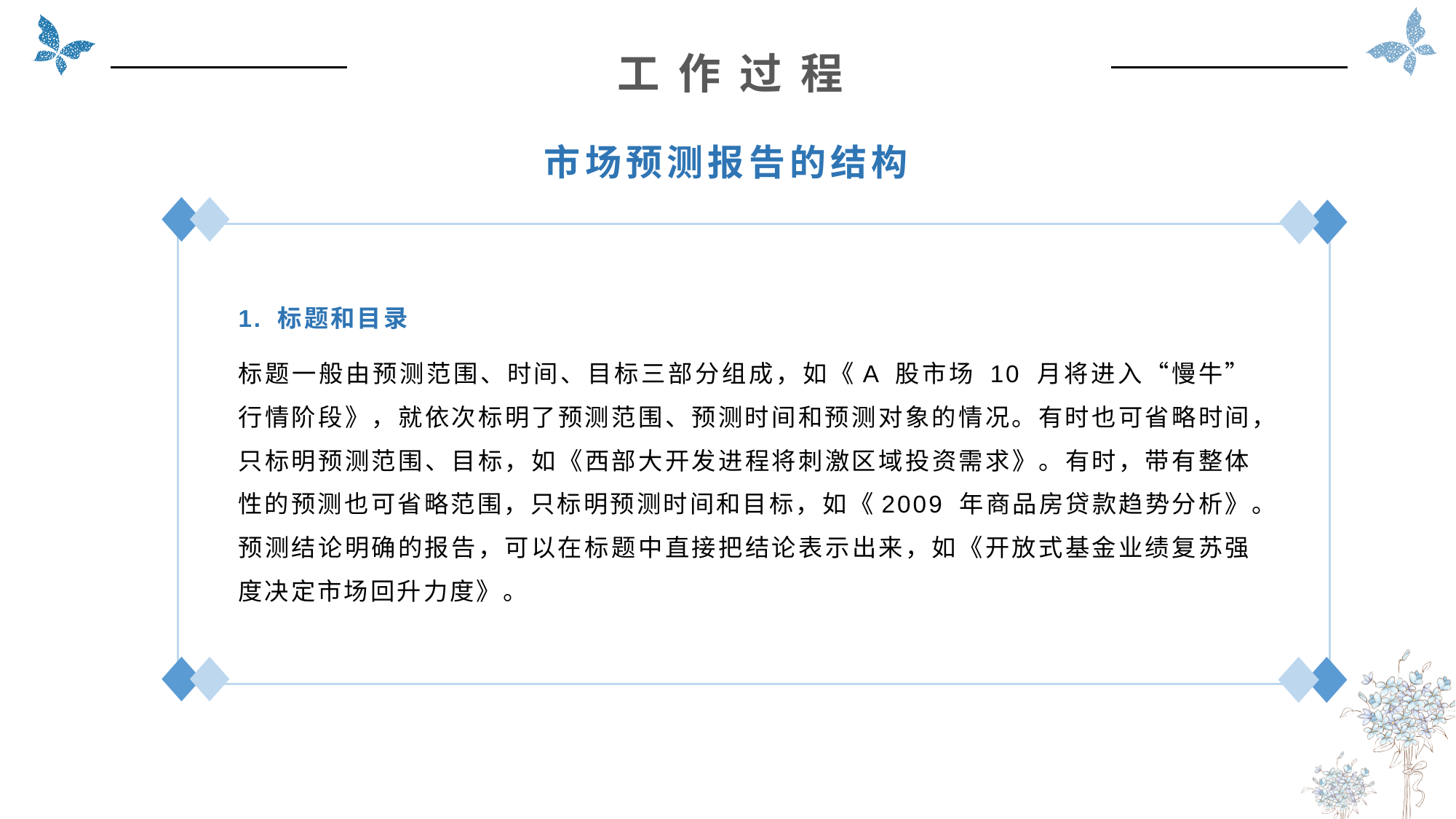

工 作 过 程
市场预测报告的结构

1. 标题和目录
标题一般由预测范围、时间、目标三部分组成，如《A 股市场 10 月将进入“慢牛”行情阶段》，就依次标明了预测范围、预测时间和预测对象的情况。有时也可省略时间，只标明预测范围、目标，如《西部大开发进程将刺激区域投资需求》。有时，带有整体性的预测也可省略范围，只标明预测时间和目标，如《2009 年商品房贷款趋势分析》。预测结论明确的报告，可以在标题中直接把结论表示出来，如《开放式基金业绩复苏强度决定市场回升力度》。